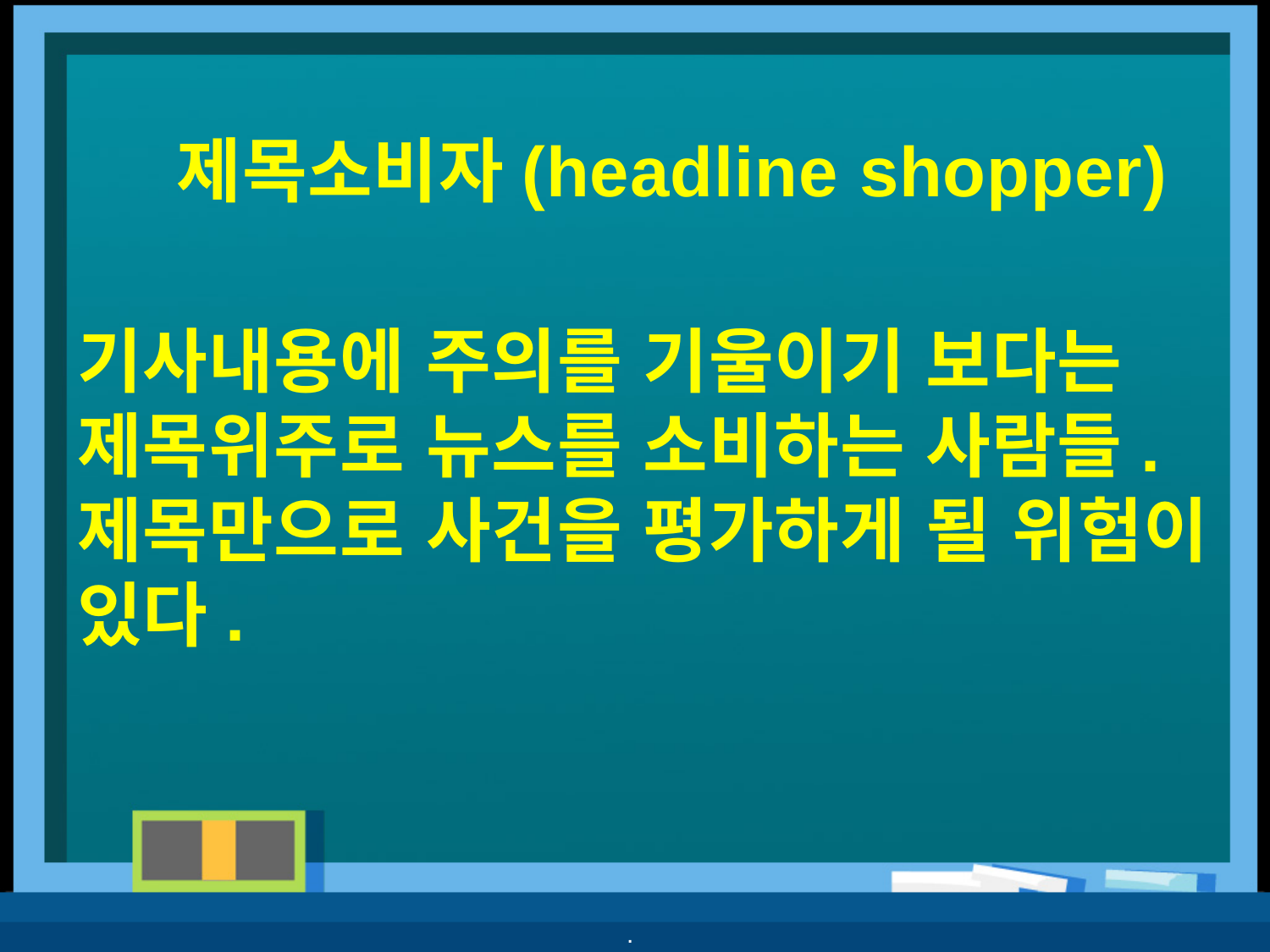

# 제목소비자(headline shopper)

기사내용에 주의를 기울이기 보다는 제목위주로 뉴스를 소비하는 사람들. 제목만으로 사건을 평가하게 될 위험이 있다.